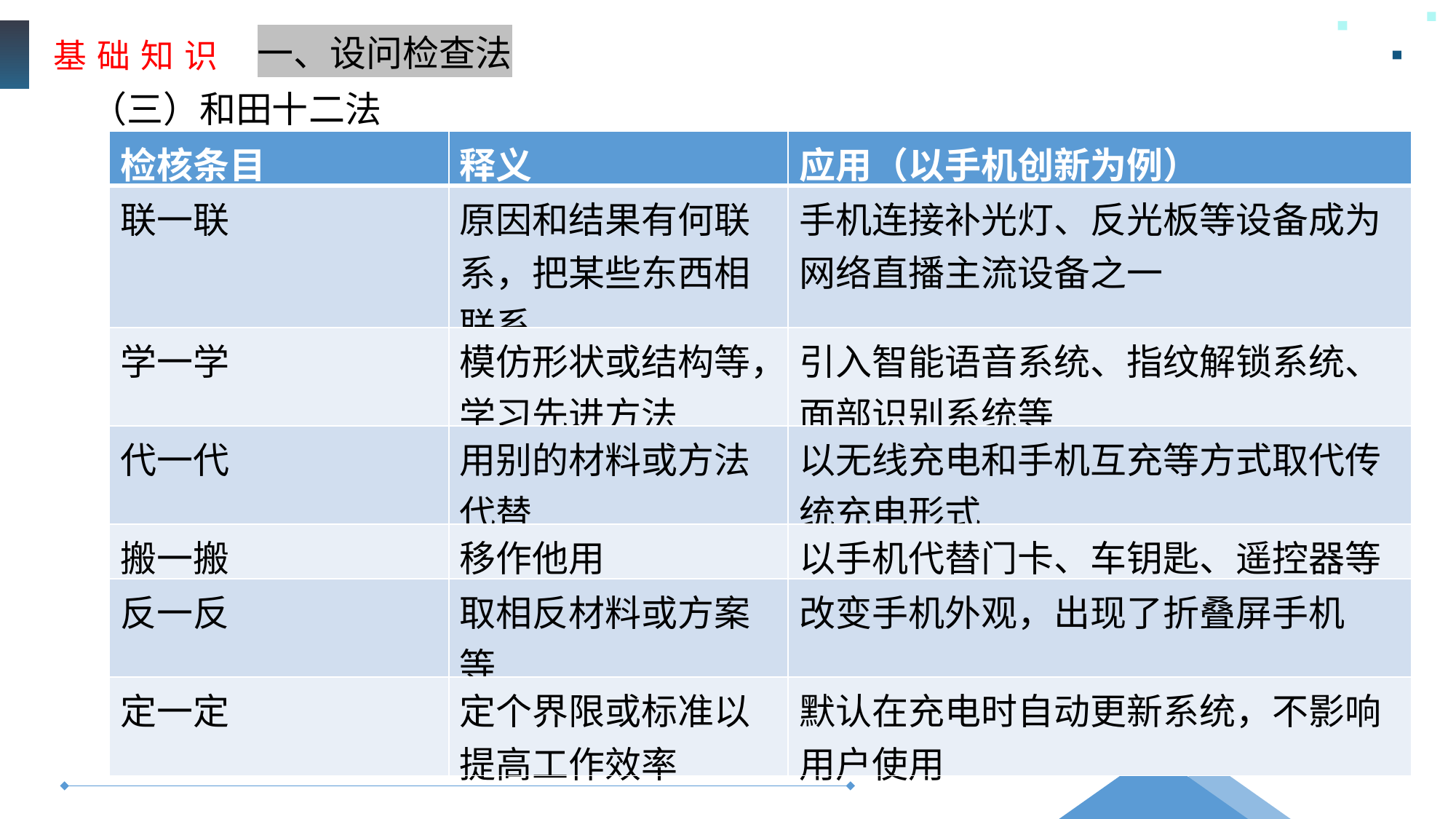

基 础 知 识

一、设问检查法
（三）和田十二法

| 检核条目 | 释义 | 应用（以手机创新为例） |
| --- | --- | --- |
| 联一联 | 原因和结果有何联系，把某些东西相联系 | 手机连接补光灯、反光板等设备成为网络直播主流设备之一 |
| 学一学 | 模仿形状或结构等，学习先进方法 | 引入智能语音系统、指纹解锁系统、面部识别系统等 |
| 代一代 | 用别的材料或方法代替 | 以无线充电和手机互充等方式取代传统充电形式 |
| 搬一搬 | 移作他用 | 以手机代替门卡、车钥匙、遥控器等 |
| 反一反 | 取相反材料或方案等 | 改变手机外观，出现了折叠屏手机 |
| 定一定 | 定个界限或标准以提高工作效率 | 默认在充电时自动更新系统，不影响用户使用 |